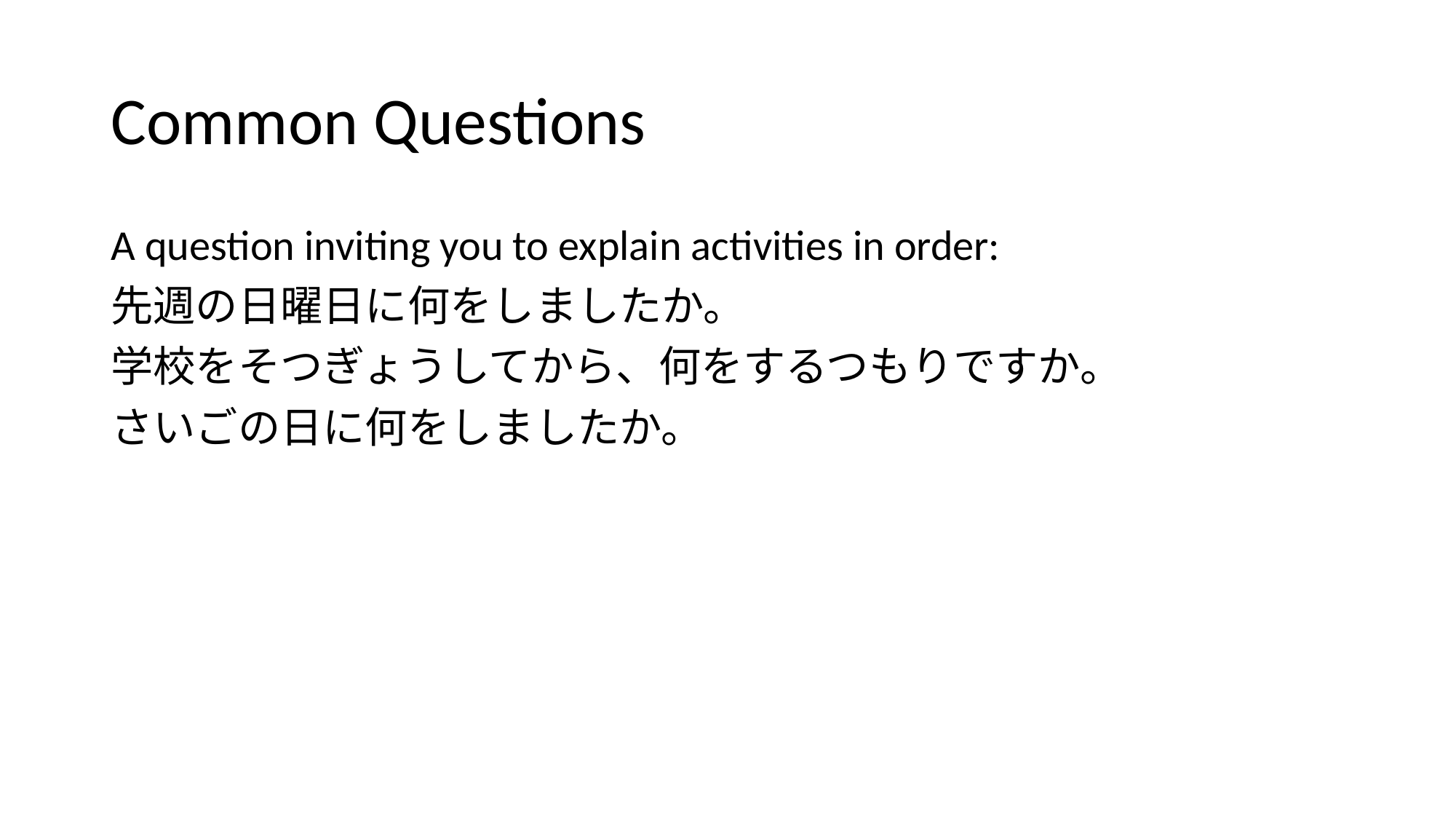

# Common Questions
A question inviting you to explain activities in order:
先週の日曜日に何をしましたか。
学校をそつぎょうしてから、何をするつもりですか。
さいごの日に何をしましたか。